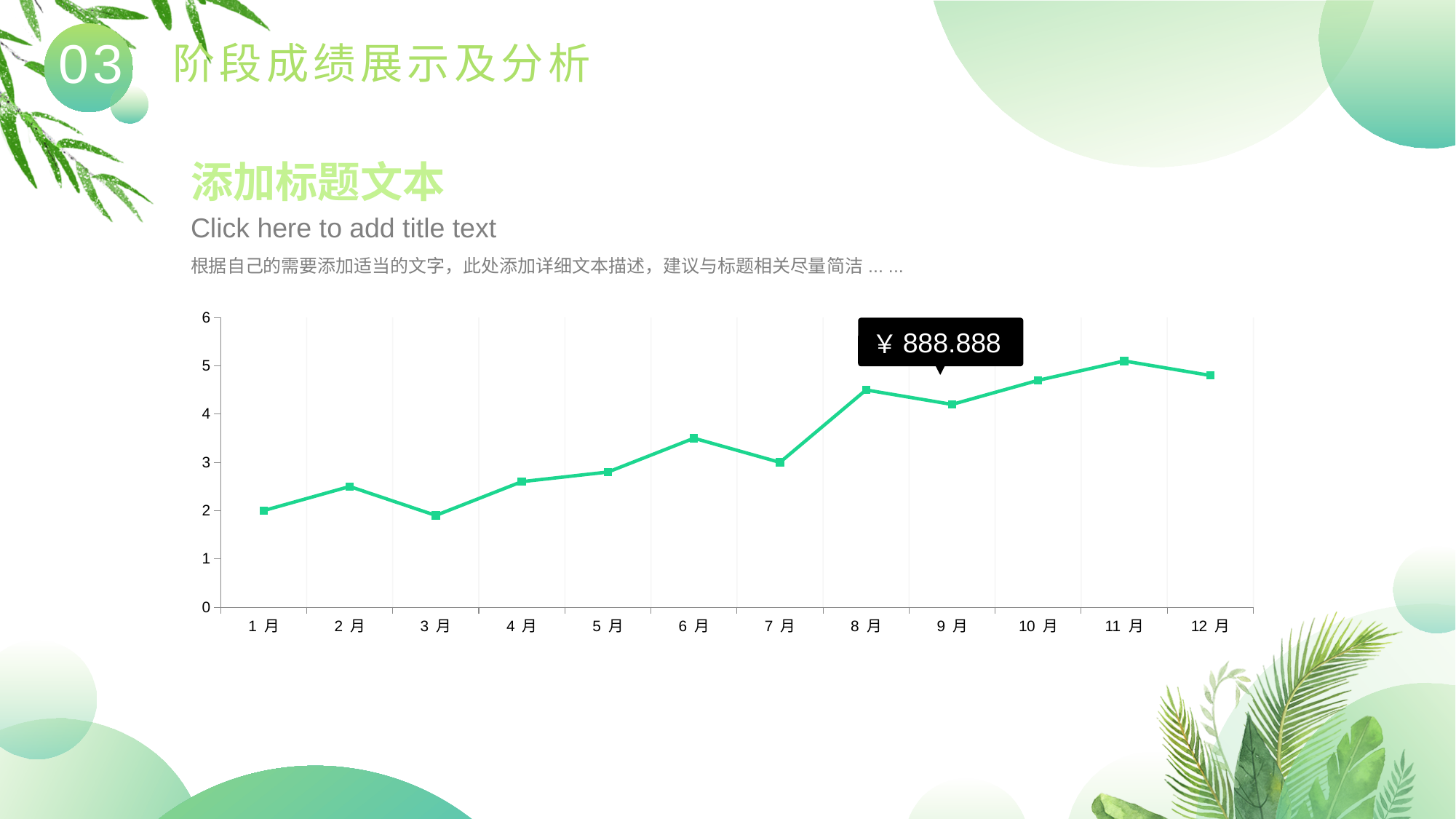

03
阶段成绩展示及分析
添加标题文本
Click here to add title text
根据自己的需要添加适当的文字，此处添加详细文本描述，建议与标题相关尽量简洁... ...

### Chart

| Category | 系列 1 |
|---|---|
| 1 月 | 2.0 |
| 2 月 | 2.5 |
| 3 月 | 1.9 |
| 4 月 | 2.6 |
| 5 月 | 2.8 |
| 6 月 | 3.5 |
| 7 月 | 3.0 |
| 8 月 | 4.5 |
| 9 月 | 4.2 |
| 10 月 | 4.7 |
| 11 月 | 5.1 |
| 12 月 | 4.8 |

888.888
￥